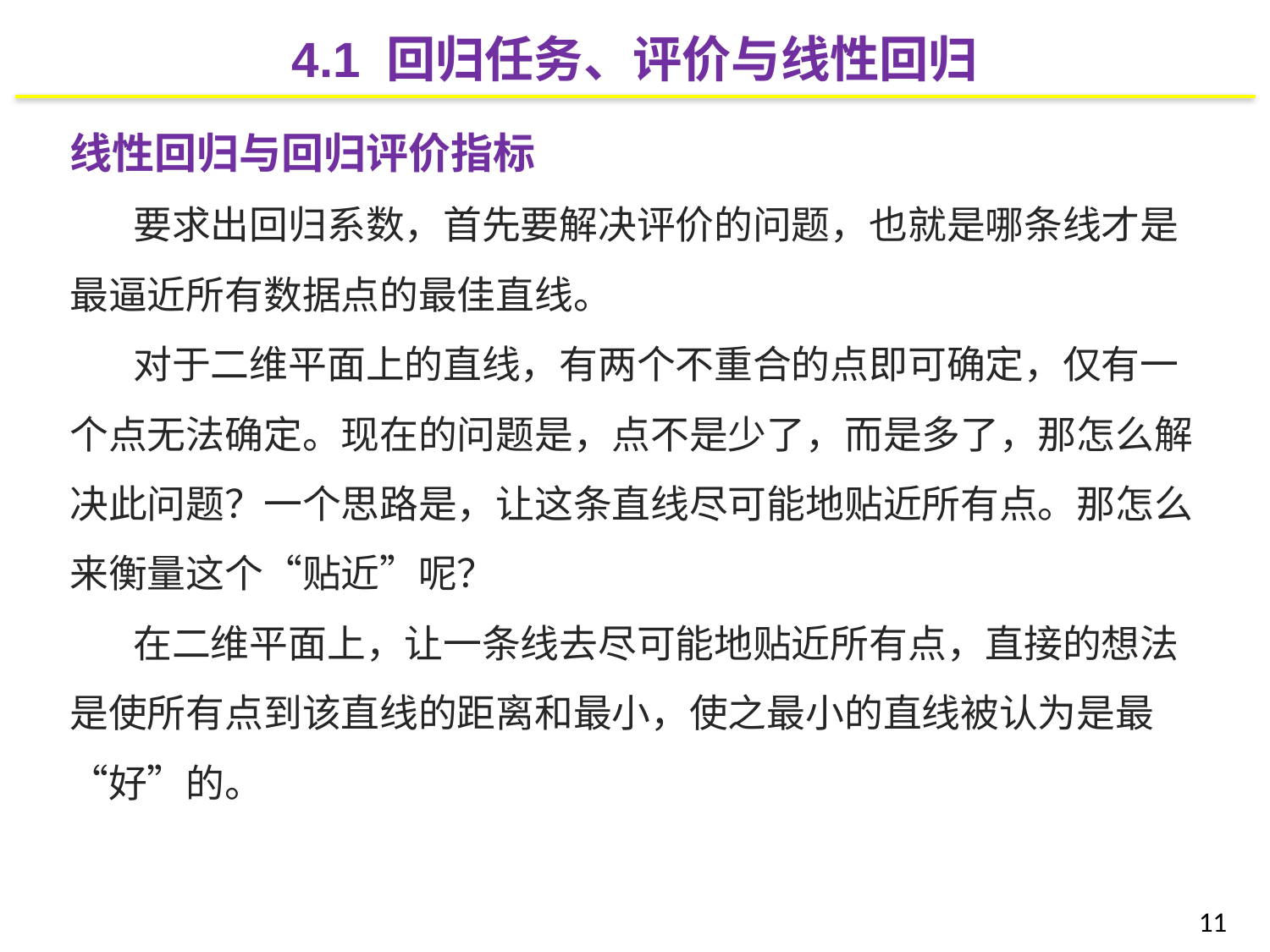

4.1 回归任务、评价与线性回归
线性回归与回归评价指标
要求出回归系数，首先要解决评价的问题，也就是哪条线才是最逼近所有数据点的最佳直线。
对于二维平面上的直线，有两个不重合的点即可确定，仅有一个点无法确定。现在的问题是，点不是少了，而是多了，那怎么解决此问题？一个思路是，让这条直线尽可能地贴近所有点。那怎么来衡量这个“贴近”呢？
在二维平面上，让一条线去尽可能地贴近所有点，直接的想法是使所有点到该直线的距离和最小，使之最小的直线被认为是最“好”的。
11